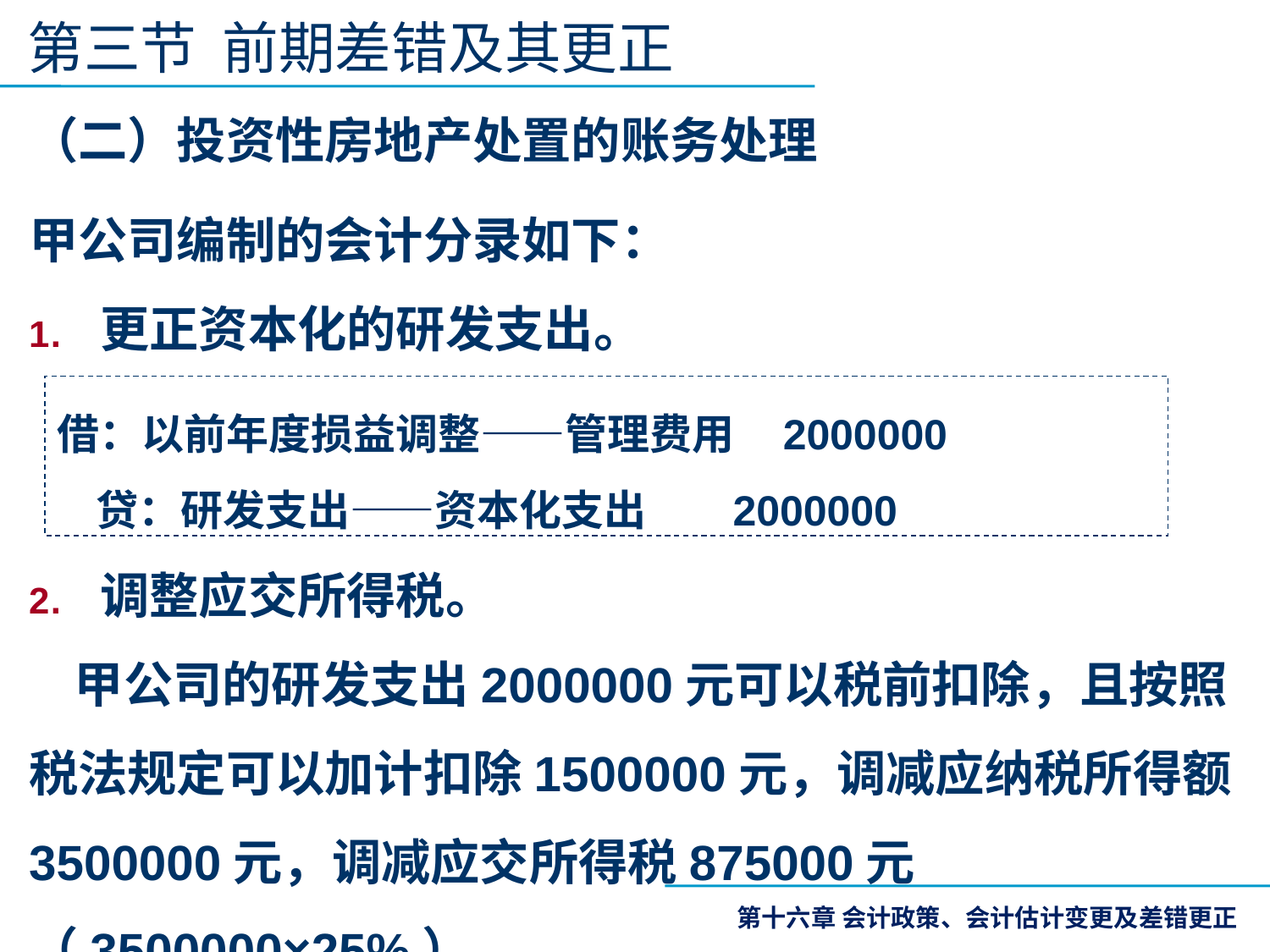

第三节  前期差错及其更正
（二）投资性房地产处置的账务处理
甲公司编制的会计分录如下：
更正资本化的研发支出。

调整应交所得税。
   甲公司的研发支出2000000元可以税前扣除，且按照税法规定可以加计扣除1500000元，调减应纳税所得额3500000元，调减应交所得税875000元（3500000×25%）
借：以前年度损益调整——管理费用    2000000
   贷：研发支出——资本化支出        2000000